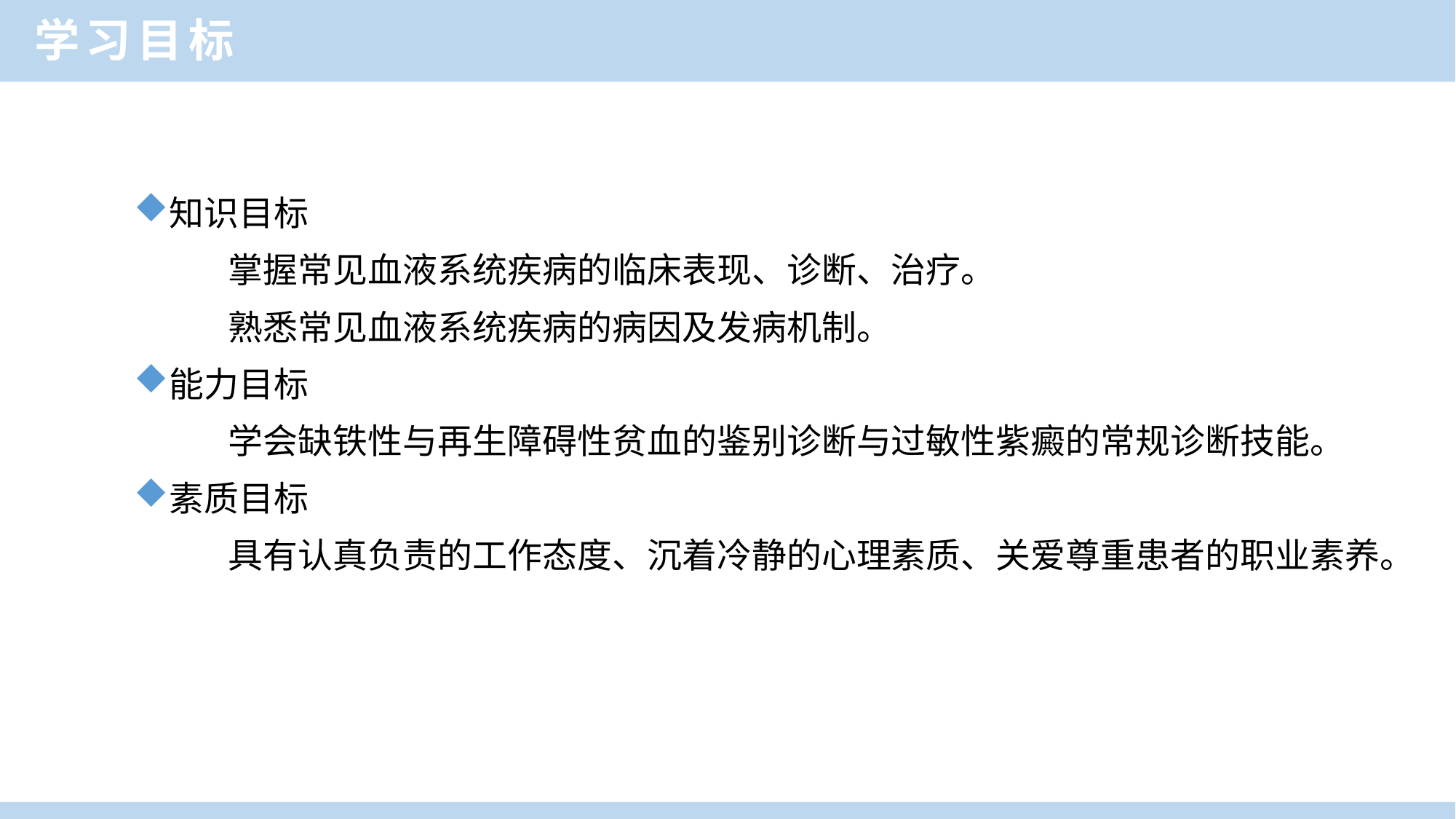

学习目标

知识目标
           掌握常见血液系统疾病的临床表现、诊断、治疗。
           熟悉常见血液系统疾病的病因及发病机制。
能力目标
           学会缺铁性与再生障碍性贫血的鉴别诊断与过敏性紫癜的常规诊断技能。
素质目标
           具有认真负责的工作态度、沉着冷静的心理素质、关爱尊重患者的职业素养。